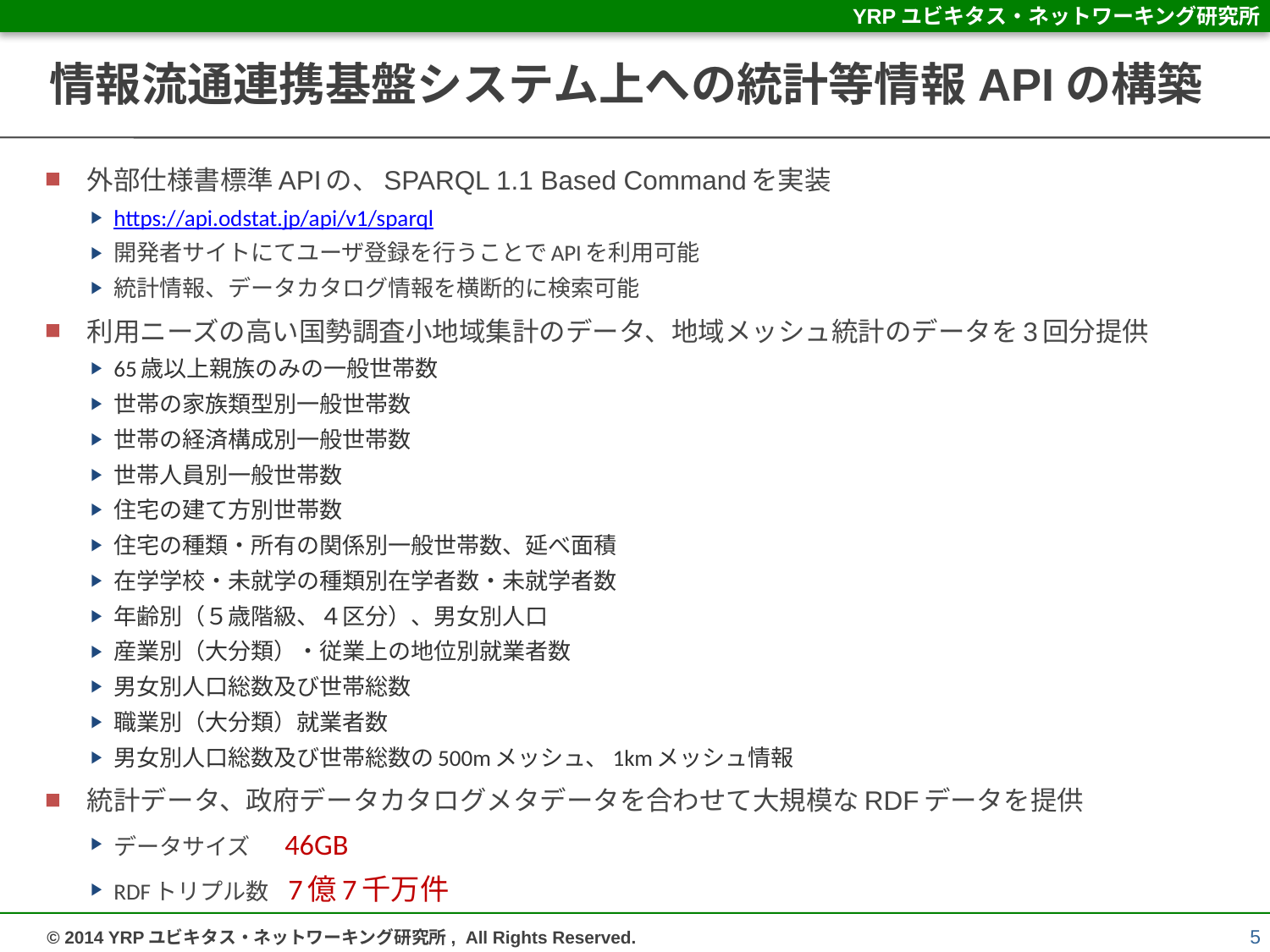

# 情報流通連携基盤システム上への統計等情報APIの構築
外部仕様書標準APIの、SPARQL 1.1 Based Commandを実装
https://api.odstat.jp/api/v1/sparql
開発者サイトにてユーザ登録を行うことでAPIを利用可能
統計情報、データカタログ情報を横断的に検索可能
利用ニーズの高い国勢調査小地域集計のデータ、地域メッシュ統計のデータを3回分提供
65歳以上親族のみの一般世帯数
世帯の家族類型別一般世帯数
世帯の経済構成別一般世帯数
世帯人員別一般世帯数
住宅の建て方別世帯数
住宅の種類・所有の関係別一般世帯数、延べ面積
在学学校・未就学の種類別在学者数・未就学者数
年齢別（５歳階級、４区分）、男女別人口
産業別（大分類）・従業上の地位別就業者数
男女別人口総数及び世帯総数
職業別（大分類）就業者数
男女別人口総数及び世帯総数の500mメッシュ、1kmメッシュ情報
統計データ、政府データカタログメタデータを合わせて大規模なRDFデータを提供
データサイズ      46GB
RDFトリプル数   7億7千万件
5